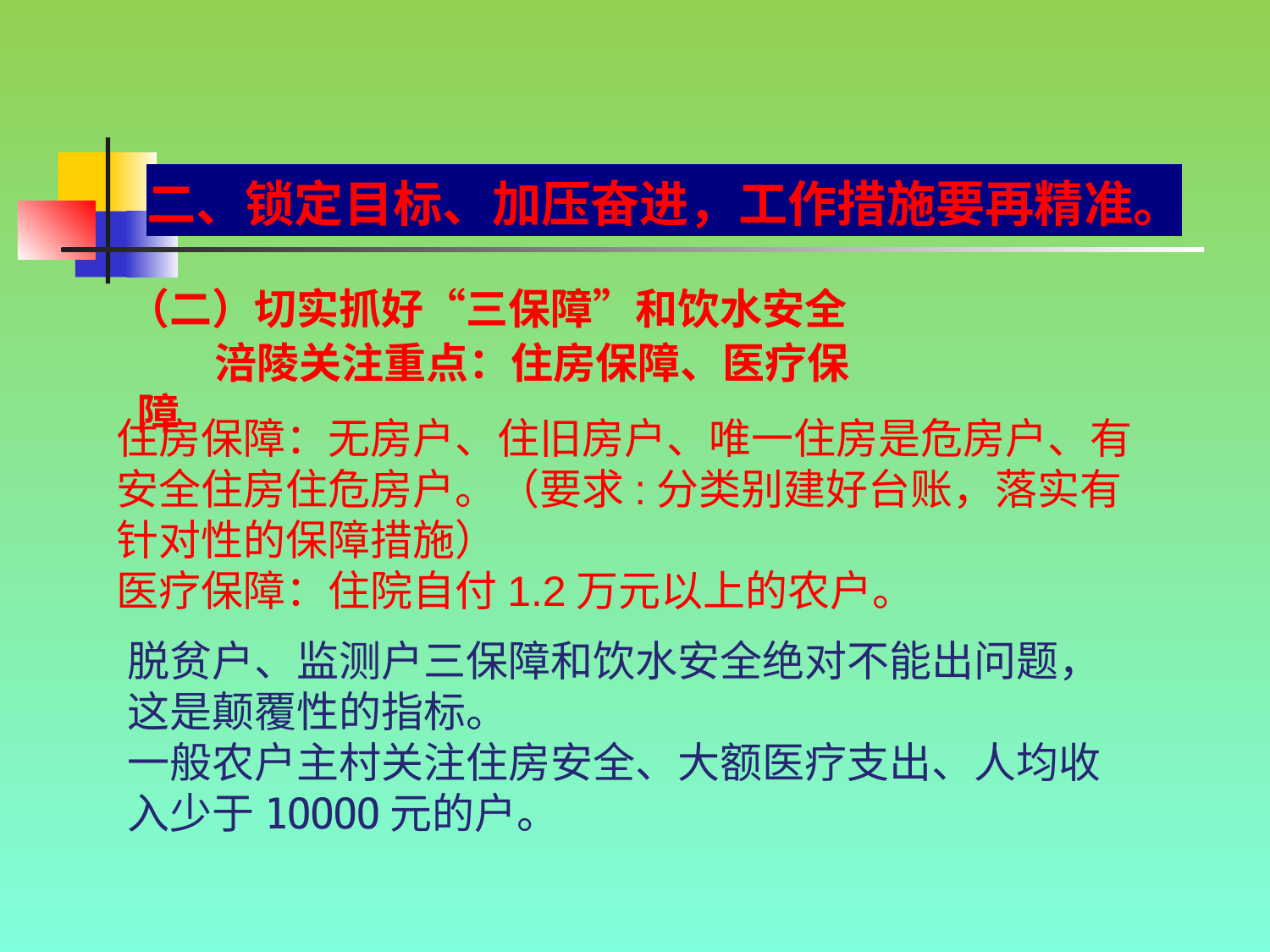

二、锁定目标、加压奋进，工作措施要再精准。
（二）切实抓好“三保障”和饮水安全
       涪陵关注重点：住房保障、医疗保障
住房保障：无房户、住旧房户、唯一住房是危房户、有安全住房住危房户。（要求:分类别建好台账，落实有针对性的保障措施）
医疗保障：住院自付1.2万元以上的农户。

脱贫户、监测户三保障和饮水安全绝对不能出问题，这是颠覆性的指标。
一般农户主村关注住房安全、大额医疗支出、人均收入少于10000元的户。